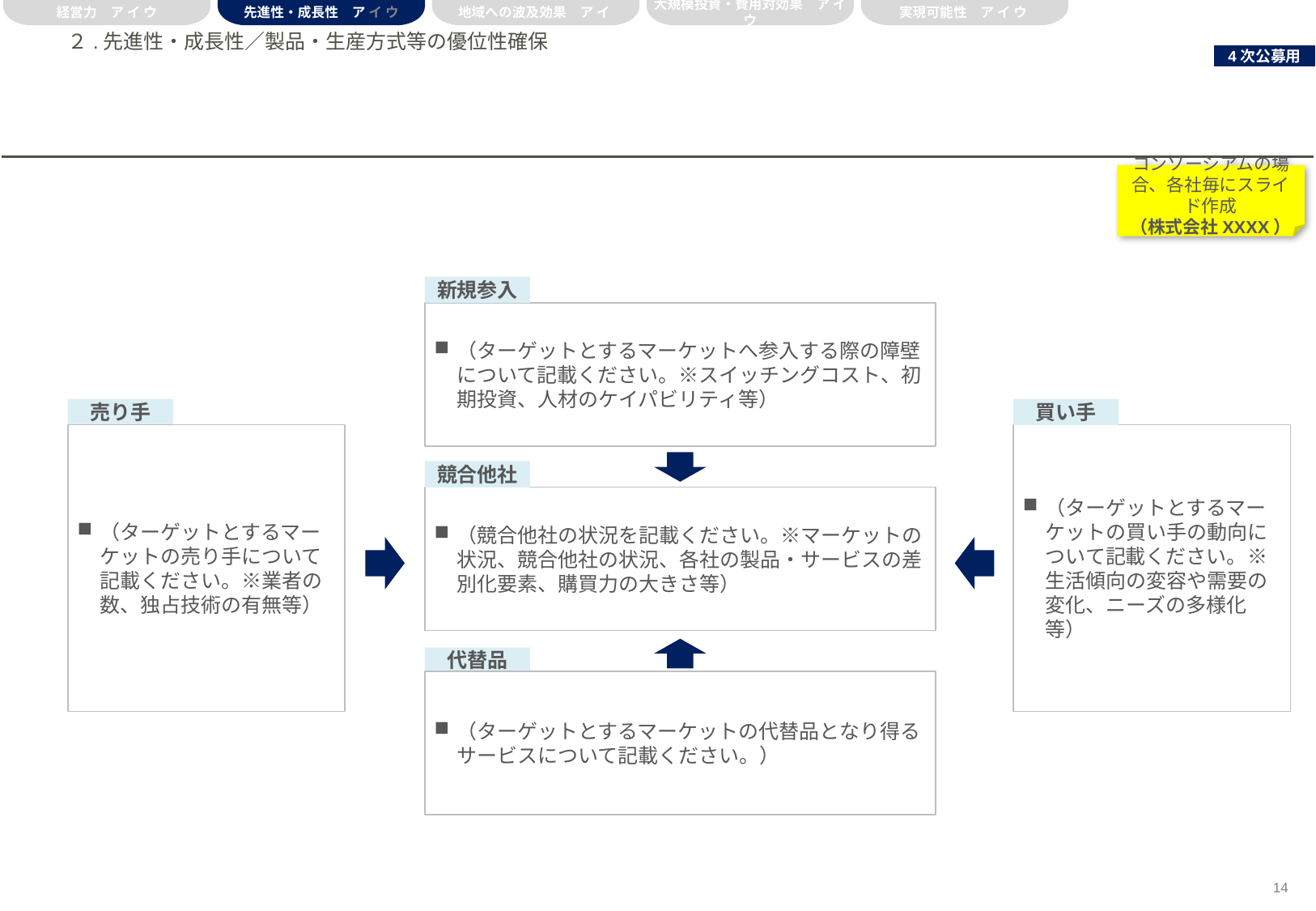

経営力　ア イ ウ
先進性・成長性　ア イ ウ
地域への波及効果　ア イ
大規模投資・費用対効果　ア イ ウ
実現可能性　ア イ ウ
# ２.先進性・成長性／製品・生産方式等の優位性確保

コンソーシアムの場合、各社毎にスライド作成
（株式会社XXXX）
新規参入
（ターゲットとするマーケットへ参入する際の障壁について記載ください。※スイッチングコスト、初期投資、人材のケイパビリティ等）
売り手
買い手
（ターゲットとするマーケットの売り手について記載ください。※業者の数、独占技術の有無等）
（ターゲットとするマーケットの買い手の動向について記載ください。※生活傾向の変容や需要の変化、ニーズの多様化等）

競合他社
（競合他社の状況を記載ください。※マーケットの状況、競合他社の状況、各社の製品・サービスの差別化要素、購買力の大きさ等）

代替品
（ターゲットとするマーケットの代替品となり得るサービスについて記載ください。）